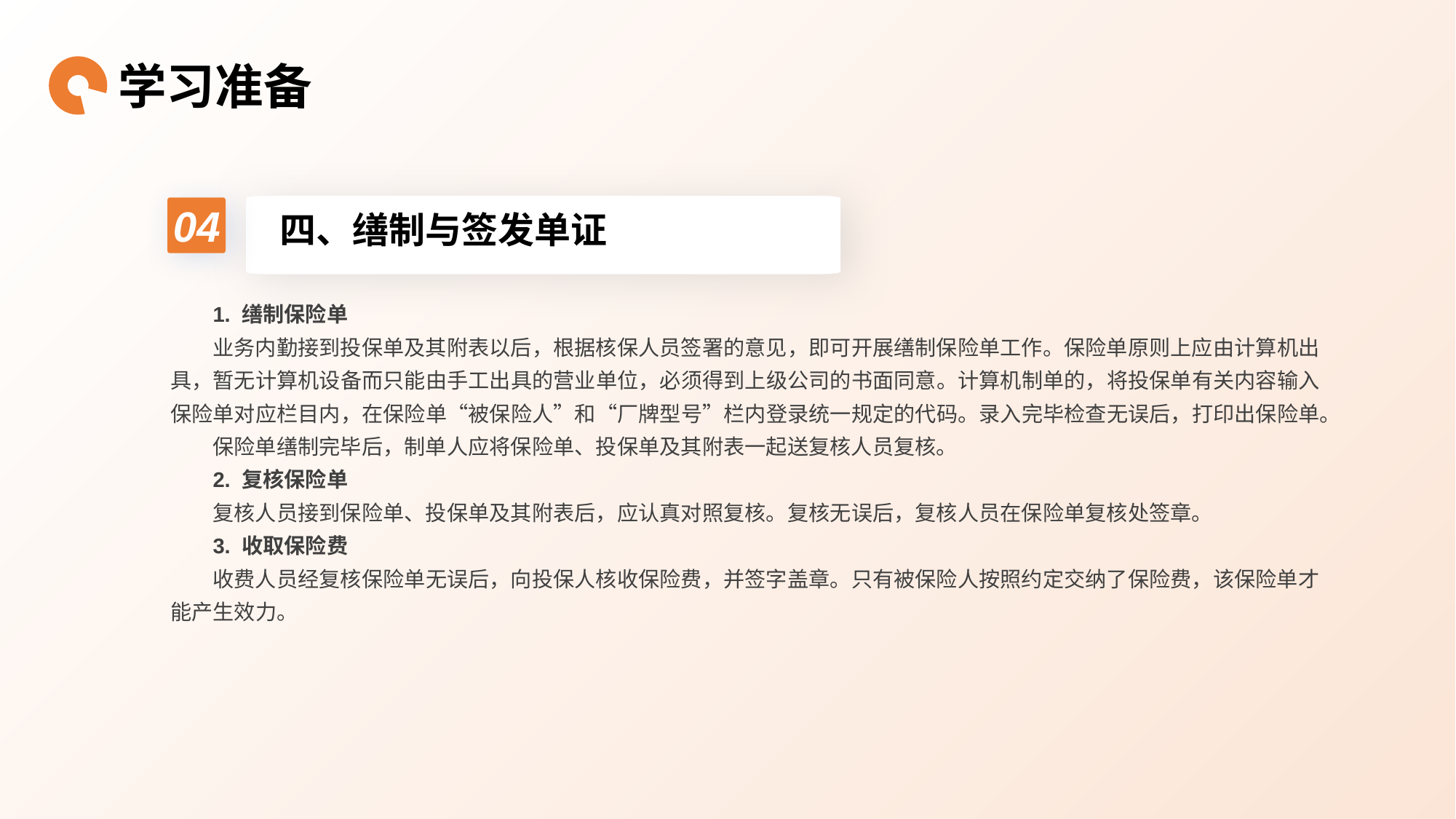

学习准备

04

四、缮制与签发单证
1. 缮制保险单
业务内勤接到投保单及其附表以后，根据核保人员签署的意见，即可开展缮制保险单工作。保险单原则上应由计算机出具，暂无计算机设备而只能由手工出具的营业单位，必须得到上级公司的书面同意。计算机制单的，将投保单有关内容输入保险单对应栏目内，在保险单“被保险人”和“厂牌型号”栏内登录统一规定的代码。录入完毕检查无误后，打印出保险单。
保险单缮制完毕后，制单人应将保险单、投保单及其附表一起送复核人员复核。
2. 复核保险单
复核人员接到保险单、投保单及其附表后，应认真对照复核。复核无误后，复核人员在保险单复核处签章。
3. 收取保险费
收费人员经复核保险单无误后，向投保人核收保险费，并签字盖章。只有被保险人按照约定交纳了保险费，该保险单才能产生效力。